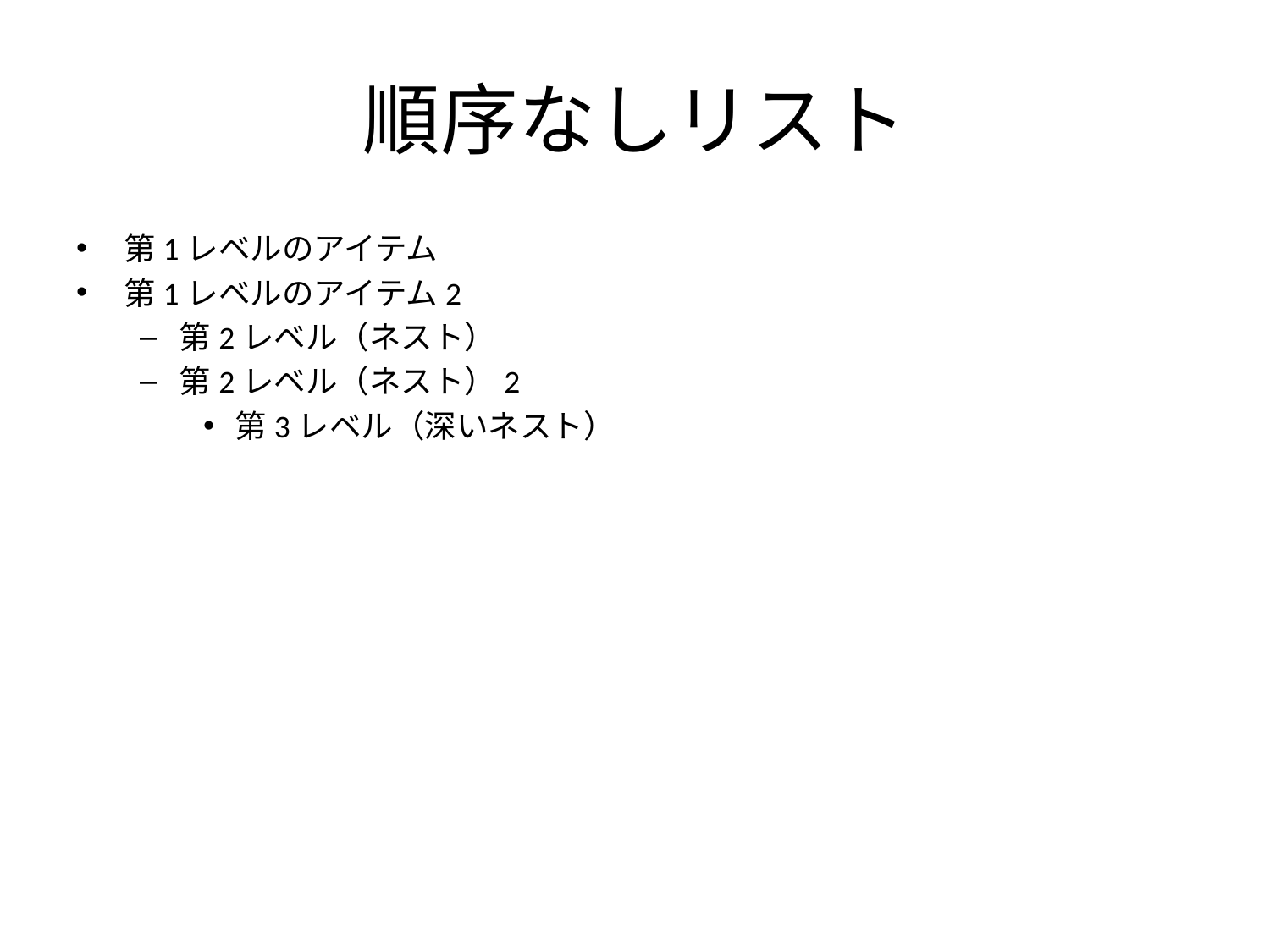

# 順序なしリスト
第1レベルのアイテム
第1レベルのアイテム2
第2レベル（ネスト）
第2レベル（ネスト）2
第3レベル（深いネスト）